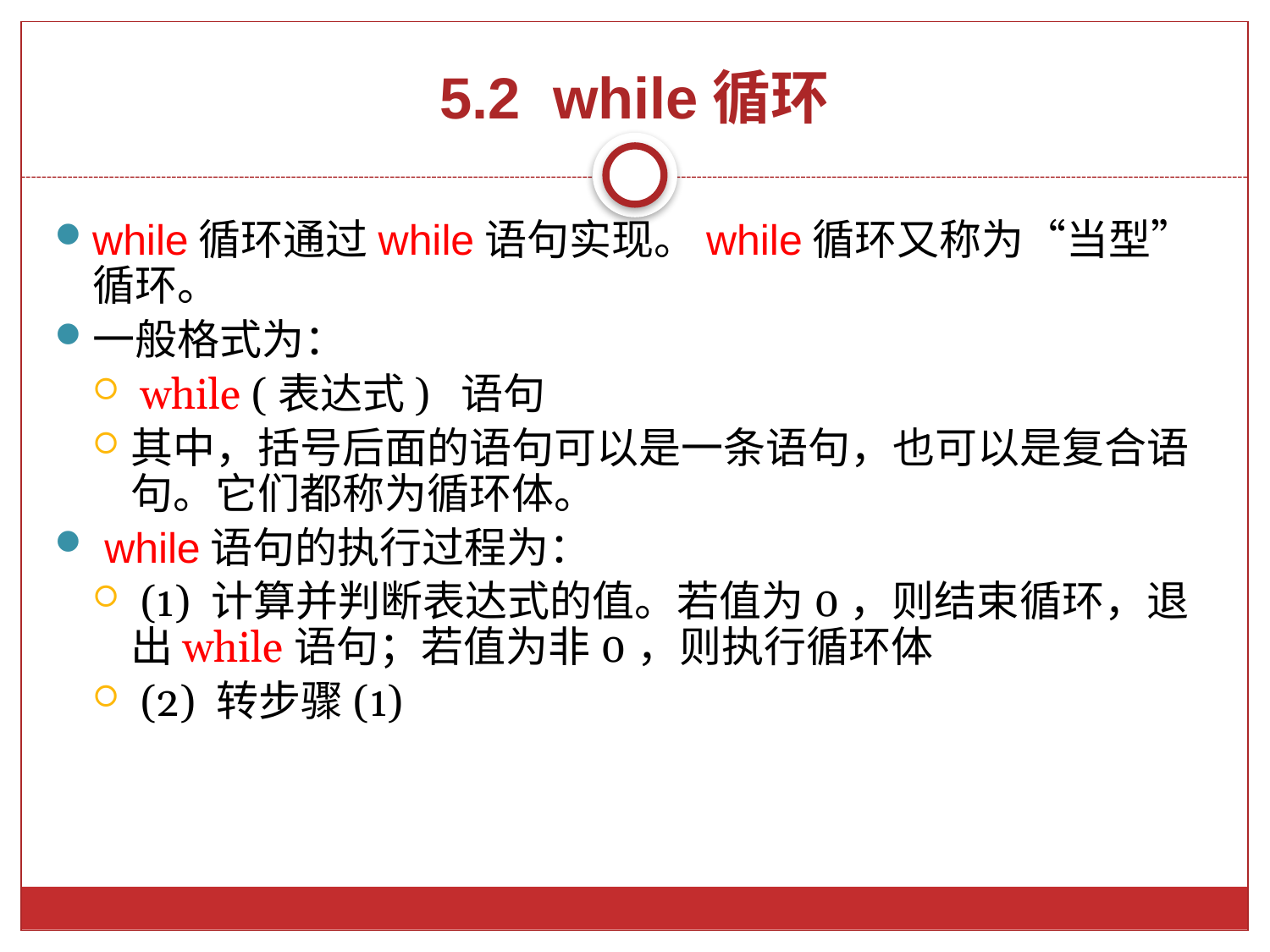

# 5.2  while循环
while循环通过while语句实现。while循环又称为“当型”循环。
一般格式为：
 while (表达式)  语句
其中，括号后面的语句可以是一条语句，也可以是复合语句。它们都称为循环体。
 while语句的执行过程为：
 (1) 计算并判断表达式的值。若值为0，则结束循环，退出while语句；若值为非0，则执行循环体
 (2) 转步骤(1)